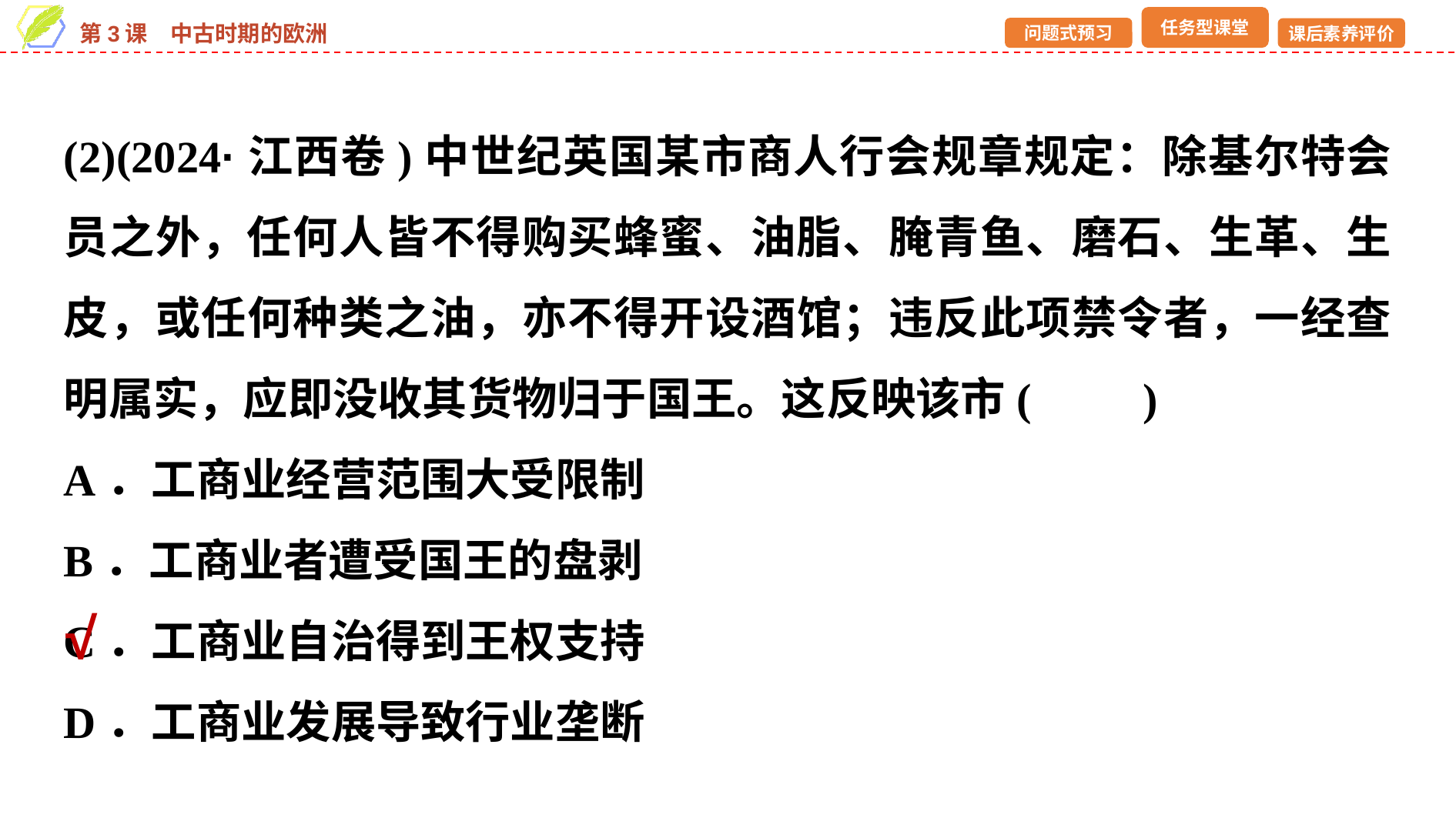

(2)(2024·江西卷)中世纪英国某市商人行会规章规定：除基尔特会员之外，任何人皆不得购买蜂蜜、油脂、腌青鱼、磨石、生革、生皮，或任何种类之油，亦不得开设酒馆；违反此项禁令者，一经查明属实，应即没收其货物归于国王。这反映该市(　　)
A．工商业经营范围大受限制
B．工商业者遭受国王的盘剥
C．工商业自治得到王权支持
D．工商业发展导致行业垄断
√